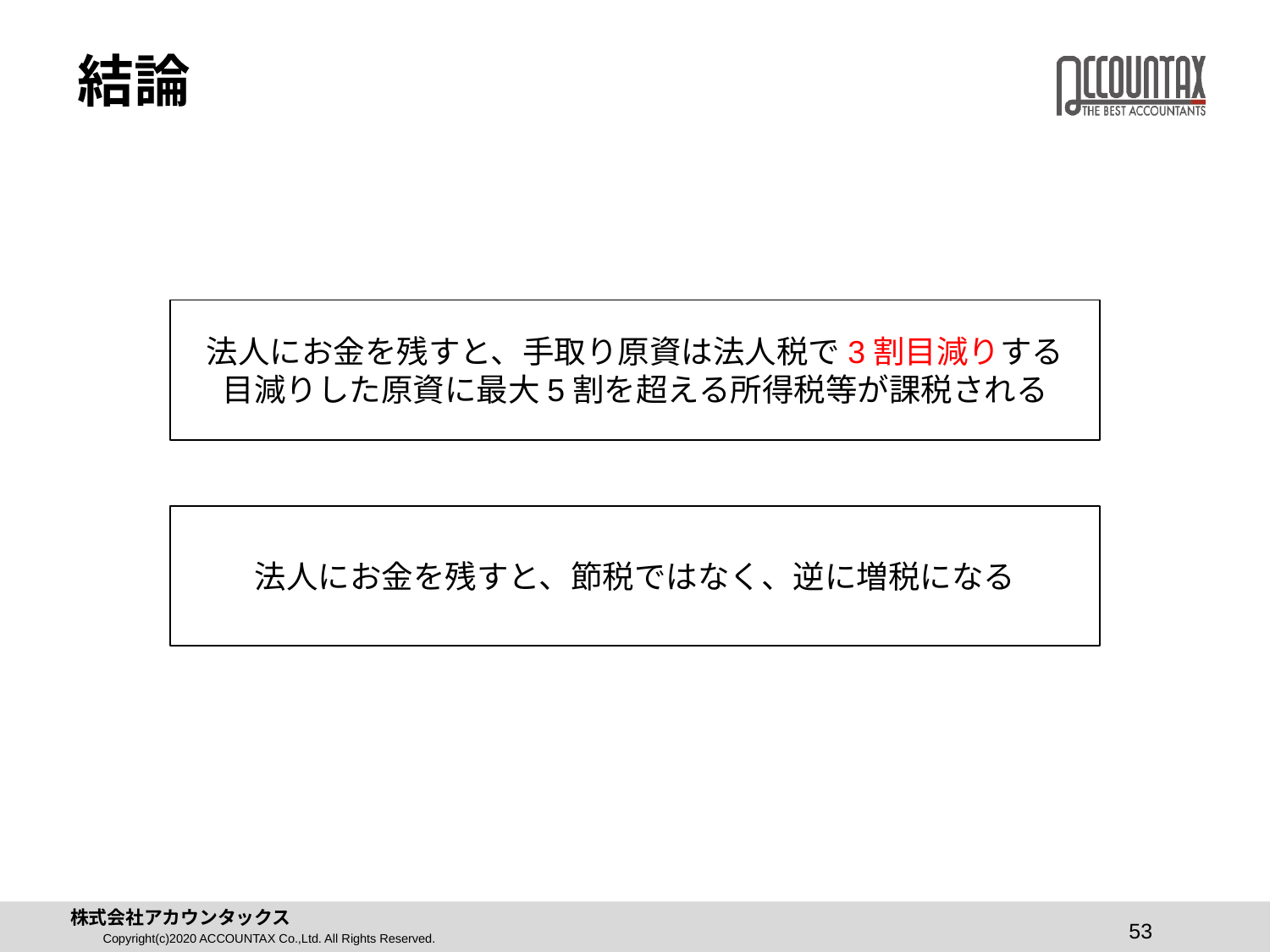

# 結論
法人にお金を残すと、手取り原資は法人税で3割目減りする
目減りした原資に最大5割を超える所得税等が課税される
法人にお金を残すと、節税ではなく、逆に増税になる
53